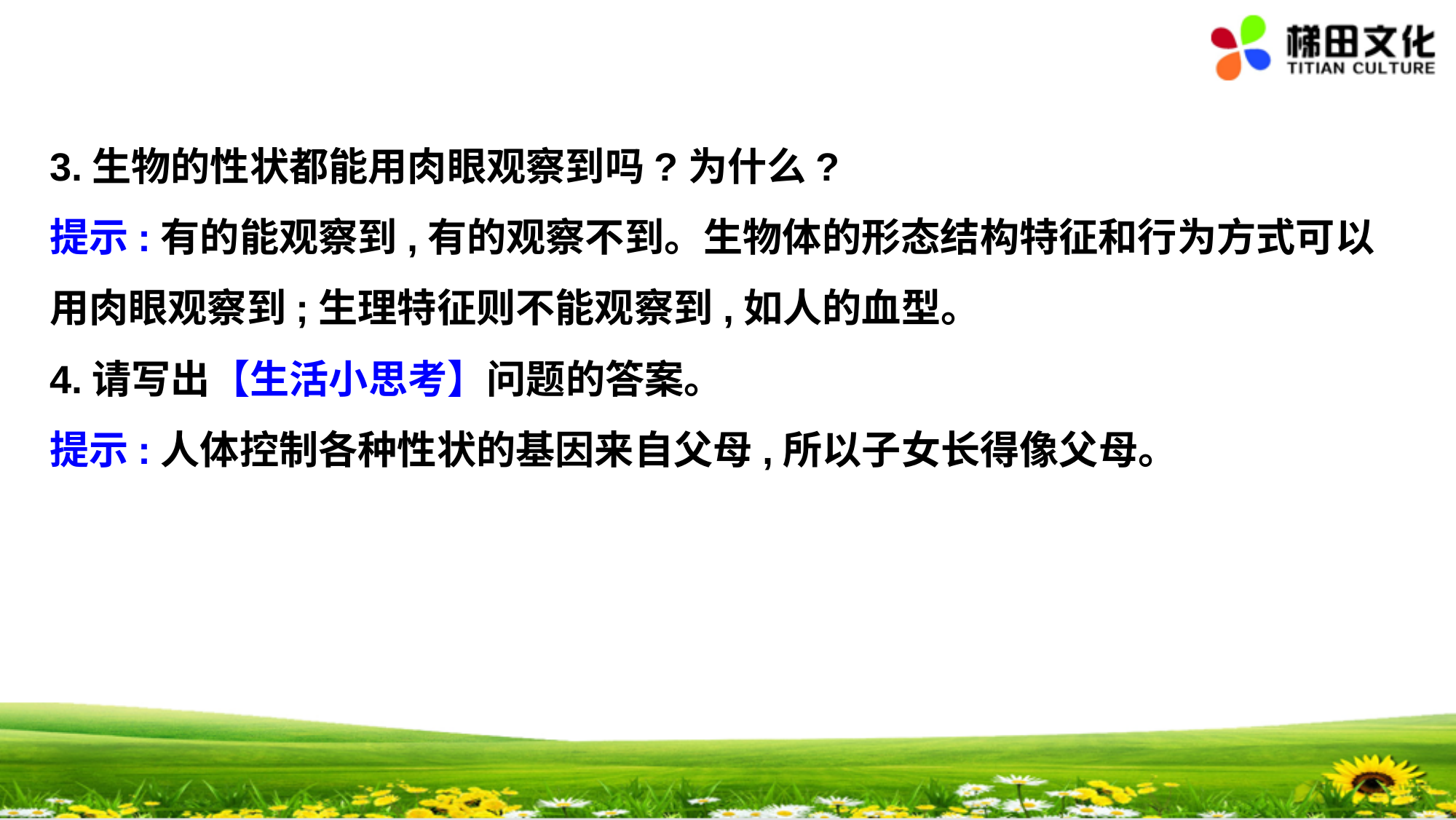

3.生物的性状都能用肉眼观察到吗?为什么?
提示:有的能观察到,有的观察不到。生物体的形态结构特征和行为方式可以用肉眼观察到;生理特征则不能观察到,如人的血型。
4.请写出【生活小思考】问题的答案。
提示:人体控制各种性状的基因来自父母,所以子女长得像父母。